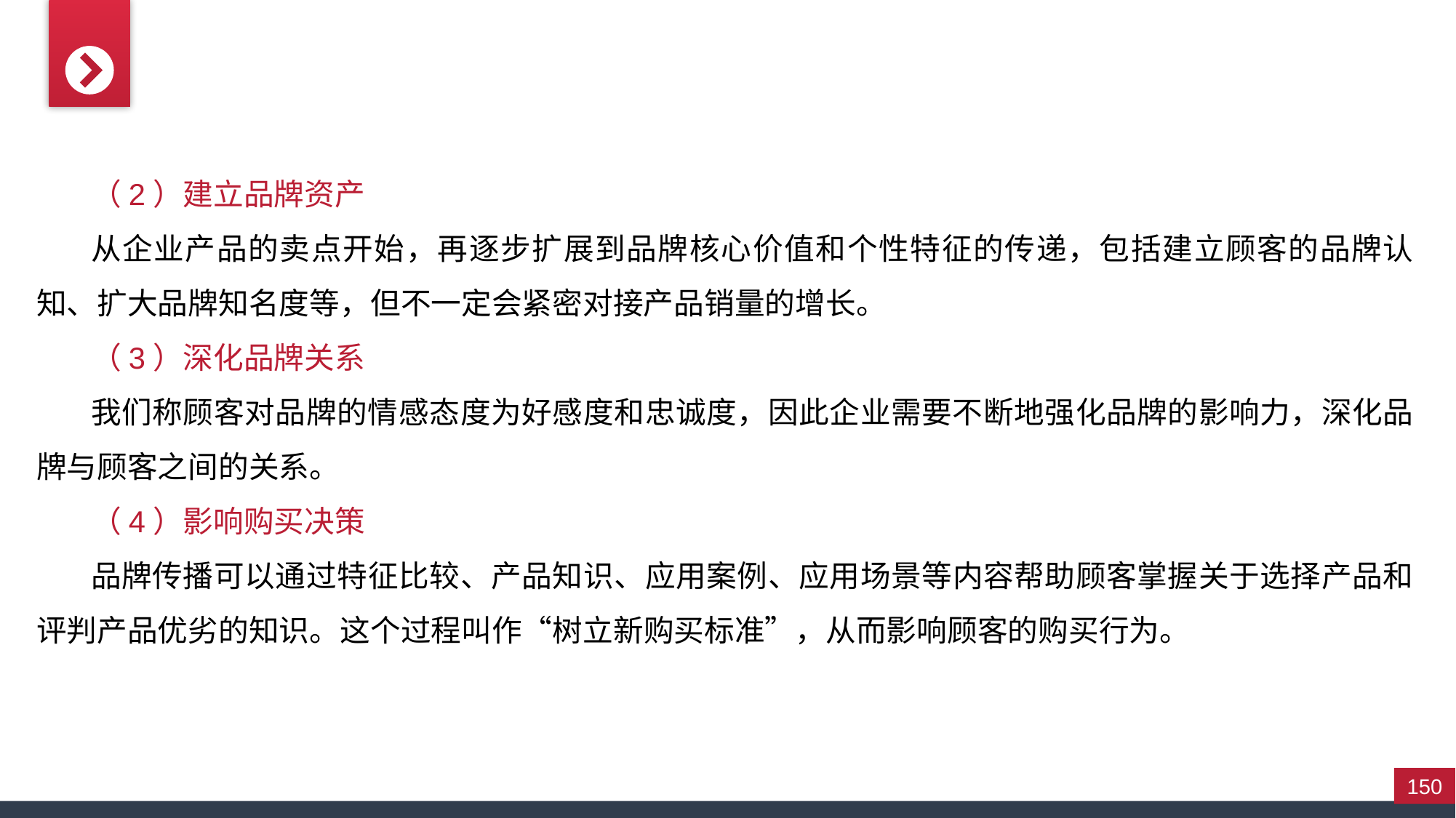

（2）建立品牌资产
从企业产品的卖点开始，再逐步扩展到品牌核心价值和个性特征的传递，包括建立顾客的品牌认知、扩大品牌知名度等，但不一定会紧密对接产品销量的增长。
（3）深化品牌关系
我们称顾客对品牌的情感态度为好感度和忠诚度，因此企业需要不断地强化品牌的影响力，深化品牌与顾客之间的关系。
（4）影响购买决策
品牌传播可以通过特征比较、产品知识、应用案例、应用场景等内容帮助顾客掌握关于选择产品和评判产品优劣的知识。这个过程叫作“树立新购买标准”，从而影响顾客的购买行为。